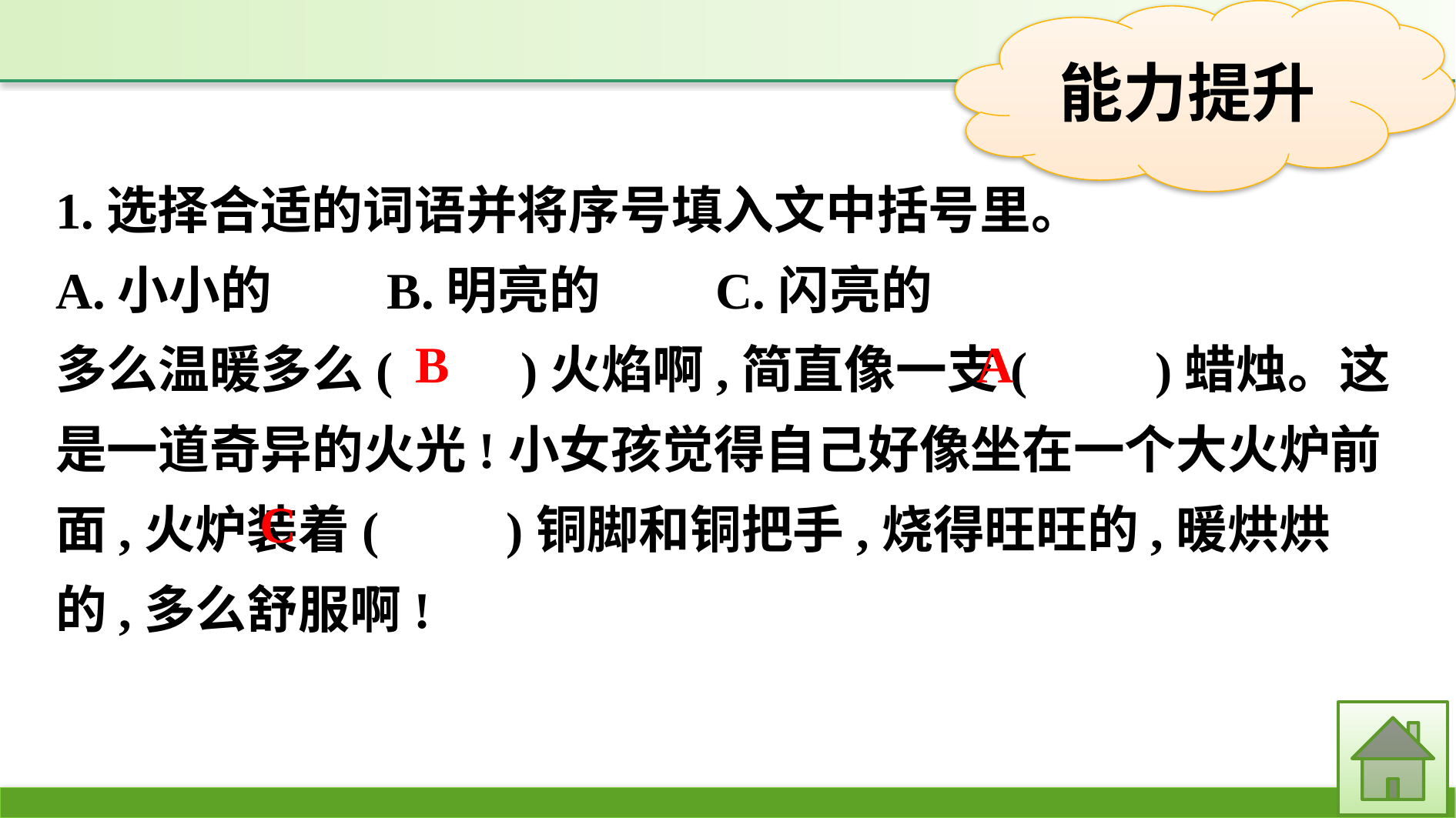

1.选择合适的词语并将序号填入文中括号里。
A.小小的　　B.明亮的　　C.闪亮的
多么温暖多么(　　)火焰啊,简直像一支(　　)蜡烛。这是一道奇异的火光!小女孩觉得自己好像坐在一个大火炉前面,火炉装着(　　)铜脚和铜把手,烧得旺旺的,暖烘烘的,多么舒服啊!
B
A
C